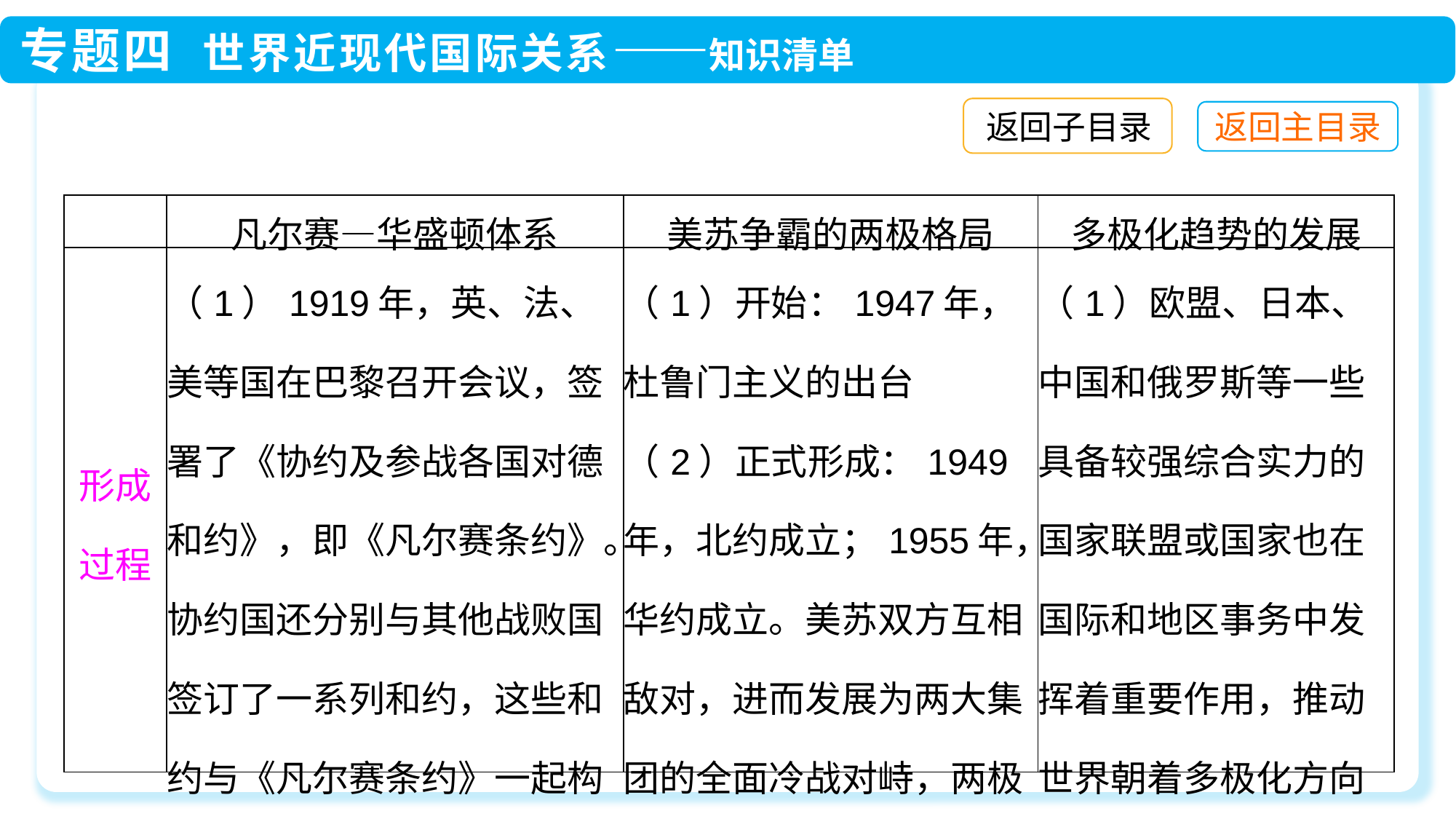

返回子目录
|  | 凡尔赛—华盛顿体系 | 美苏争霸的两极格局 | 多极化趋势的发展 |
| --- | --- | --- | --- |
| 形成过程 | （1）1919年，英、法、美等国在巴黎召开会议，签署了《协约及参战各国对德和约》，即《凡尔赛条约》。协约国还分别与其他战败国签订了一系列和约，这些和约与《凡尔赛条约》一起构成了凡尔赛体系 | （1）开始：1947年，杜鲁门主义的出台 （2）正式形成：1949年，北约成立；1955年，华约成立。美苏双方互相敌对，进而发展为两大集团的全面冷战对峙，两极格局形成 | （1）欧盟、日本、中国和俄罗斯等一些具备较强综合实力的国家联盟或国家也在国际和地区事务中发挥着重要作用，推动世界朝着多极化方向发展 |